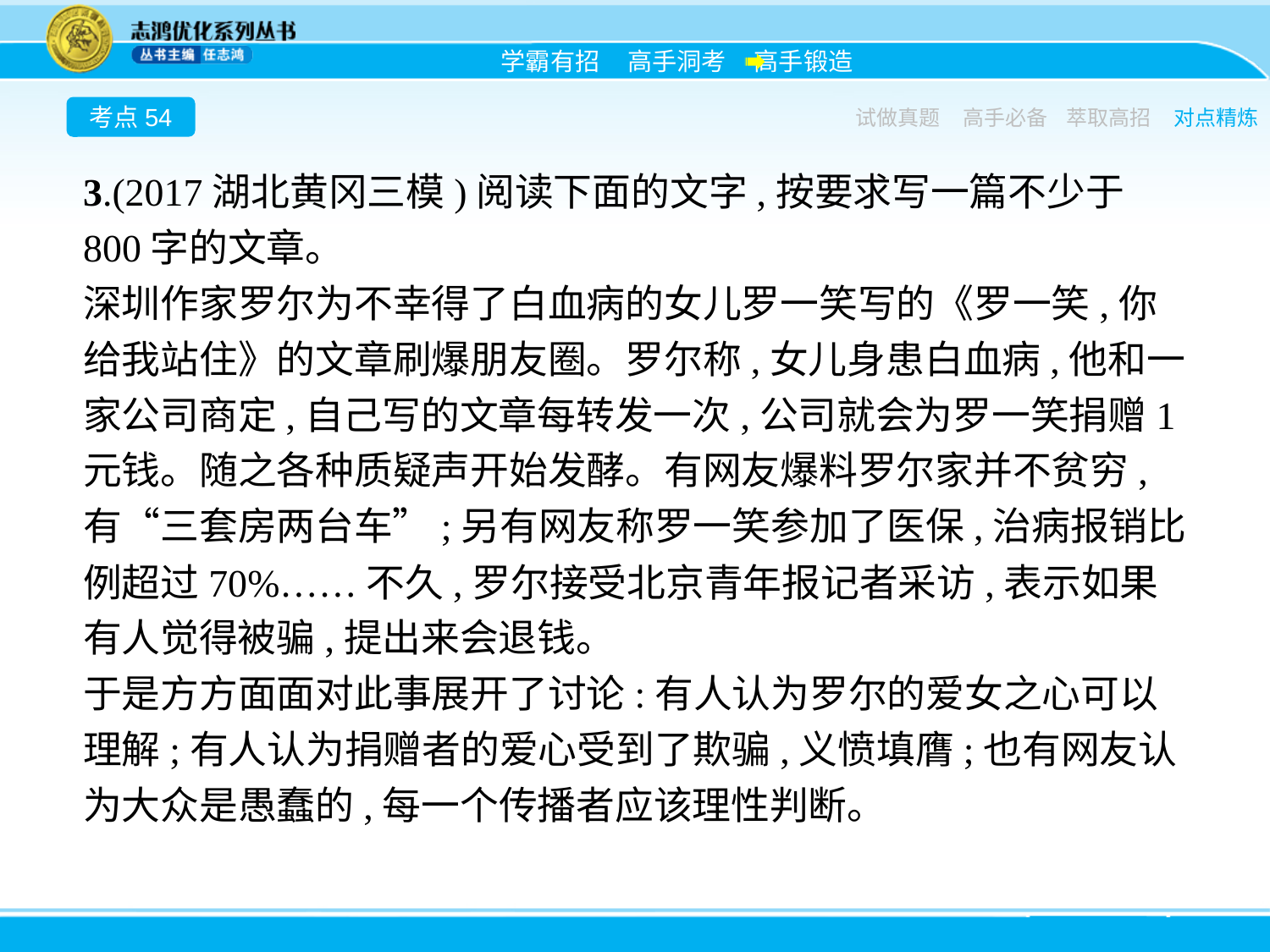

考点54
试做真题
高手必备
萃取高招
对点精炼
3.(2017湖北黄冈三模)阅读下面的文字,按要求写一篇不少于800字的文章。
深圳作家罗尔为不幸得了白血病的女儿罗一笑写的《罗一笑,你给我站住》的文章刷爆朋友圈。罗尔称,女儿身患白血病,他和一家公司商定,自己写的文章每转发一次,公司就会为罗一笑捐赠1元钱。随之各种质疑声开始发酵。有网友爆料罗尔家并不贫穷,有“三套房两台车”;另有网友称罗一笑参加了医保,治病报销比例超过70%……不久,罗尔接受北京青年报记者采访,表示如果有人觉得被骗,提出来会退钱。
于是方方面面对此事展开了讨论:有人认为罗尔的爱女之心可以理解;有人认为捐赠者的爱心受到了欺骗,义愤填膺;也有网友认为大众是愚蠢的,每一个传播者应该理性判断。